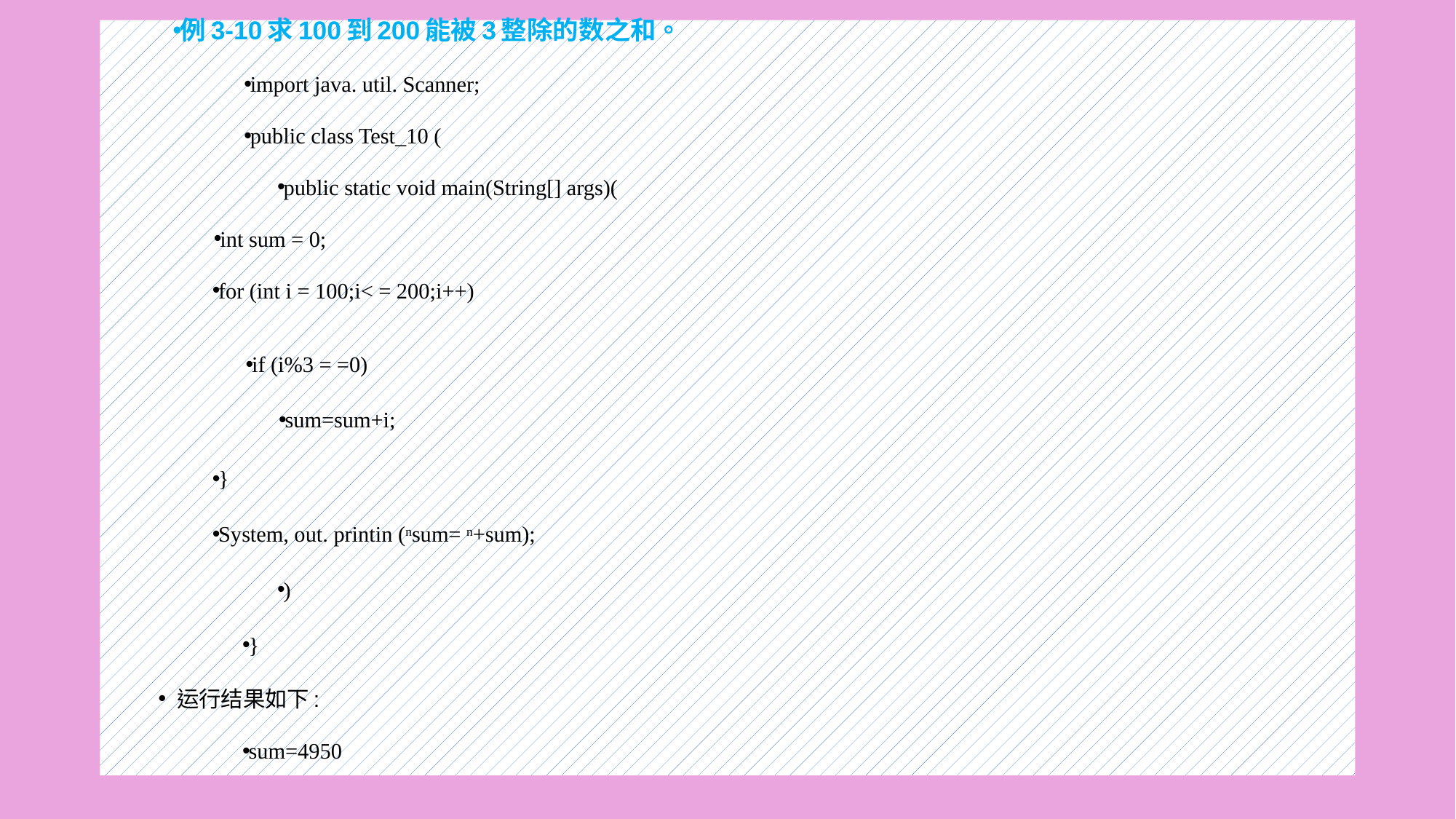

例3-10求100到200能被3整除的数之和。
import java. util. Scanner;
public class Test_10 (
public static void main(String[] args)(
int sum = 0;
for (int i = 100;i< = 200;i++)
if (i%3 = =0)
sum=sum+i;
}
System, out. printin (nsum= n+sum);
)
}
运行结果如下:
sum=4950

#